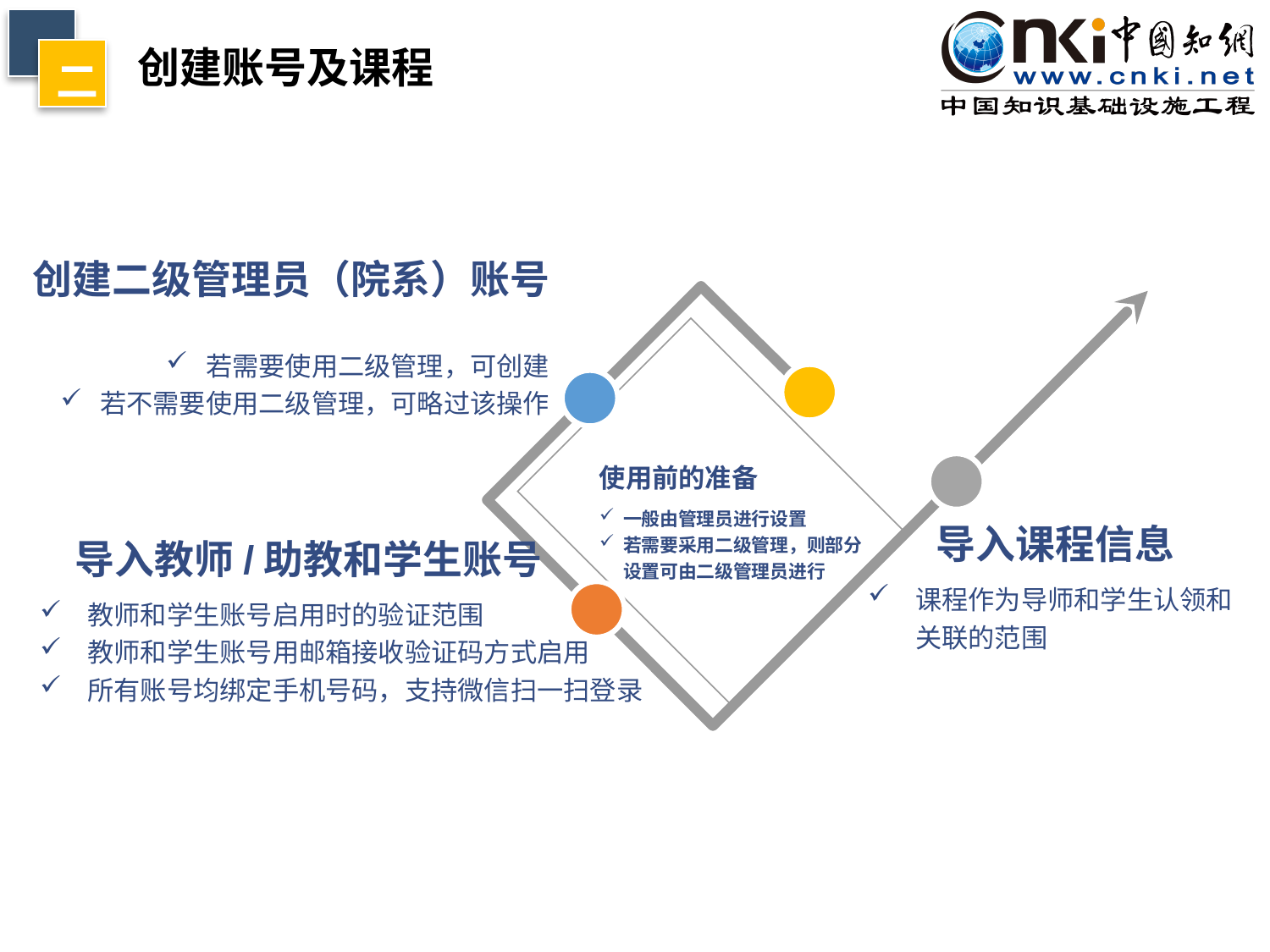

# 创建账号及课程
二
创建二级管理员（院系）账号

若需要使用二级管理，可创建
若不需要使用二级管理，可略过该操作

使用前的准备
一般由管理员进行设置
若需要采用二级管理，则部分设置可由二级管理员进行
导入课程信息
课程作为导师和学生认领和关联的范围

导入教师/助教和学生账号
教师和学生账号启用时的验证范围
教师和学生账号用邮箱接收验证码方式启用
所有账号均绑定手机号码，支持微信扫一扫登录